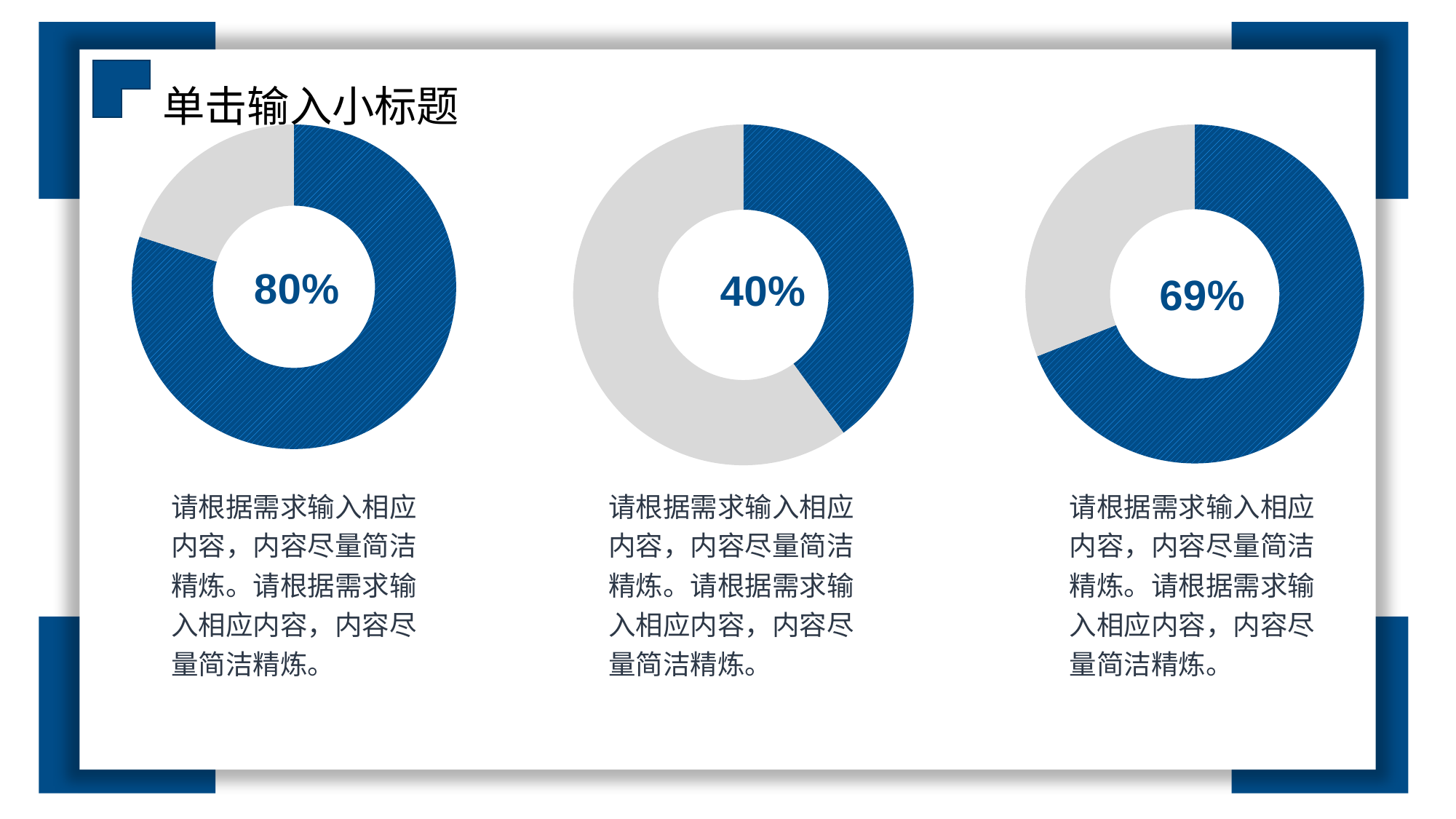

单击输入小标题

### Chart

| Category | 数值 |
|---|---|
| 项目1 | 8.0 |
| 项目2 | 2.0 |

### Chart

| Category | 数值 |
|---|---|
| 项目1 | 4.0 |
| 项目2 | 6.0 |

### Chart

| Category | 数值 |
|---|---|
| 项目1 | 6.9 |
| 项目2 | 3.1 |
请根据需求输入相应内容，内容尽量简洁精炼。请根据需求输入相应内容，内容尽量简洁精炼。
请根据需求输入相应内容，内容尽量简洁精炼。请根据需求输入相应内容，内容尽量简洁精炼。
请根据需求输入相应内容，内容尽量简洁精炼。请根据需求输入相应内容，内容尽量简洁精炼。